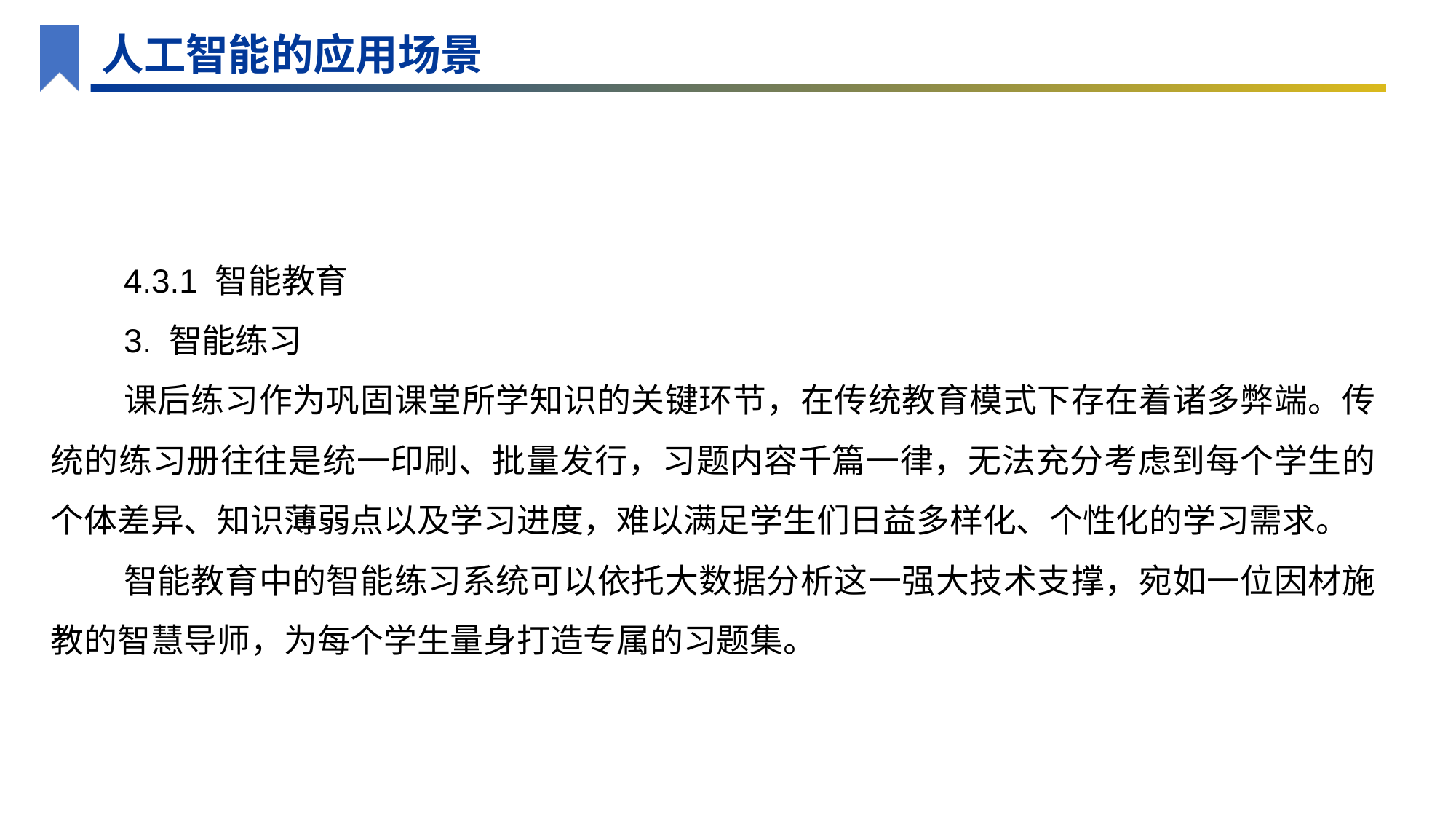

人工智能的应用场景
4.3.1 智能教育
3. 智能练习
课后练习作为巩固课堂所学知识的关键环节，在传统教育模式下存在着诸多弊端。传统的练习册往往是统一印刷、批量发行，习题内容千篇一律，无法充分考虑到每个学生的个体差异、知识薄弱点以及学习进度，难以满足学生们日益多样化、个性化的学习需求。
智能教育中的智能练习系统可以依托大数据分析这一强大技术支撑，宛如一位因材施教的智慧导师，为每个学生量身打造专属的习题集。